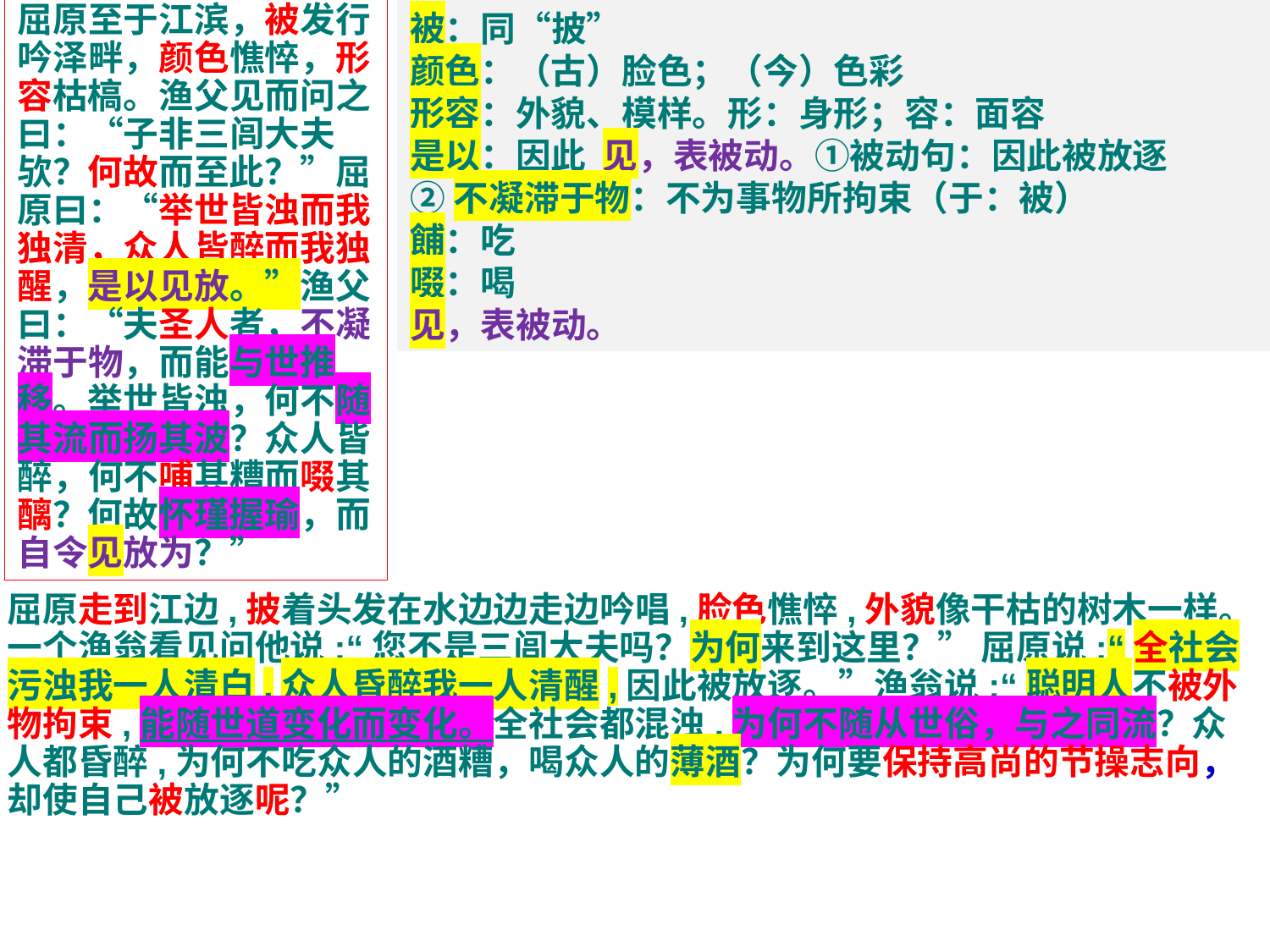

屈原至于江滨，被发行吟泽畔，颜色憔悴，形容枯槁。渔父见而问之曰：“子非三闾大夫欤？何故而至此？”屈原曰：“举世皆浊而我独清，众人皆醉而我独醒，是以见放。”渔父曰：“夫圣人者，不凝滞于物，而能与世推移。举世皆浊，何不随其流而扬其波？众人皆醉，何不哺其糟而啜其醨？何故怀瑾握瑜，而自令见放为？”
被：同“披”
颜色：（古）脸色；（今）色彩
形容：外貌、模样。形：身形；容：面容
是以：因此  见，表被动。①被动句：因此被放逐
②不凝滞于物：不为事物所拘束（于：被）
餔：吃
啜：喝
见，表被动。
屈原走到江边,披着头发在水边边走边吟唱,脸色憔悴,外貌像干枯的树木一样。一个渔翁看见问他说:“您不是三闾大夫吗？为何来到这里？” 屈原说:“全社会污浊我一人清白,众人昏醉我一人清醒,因此被放逐。”渔翁说:“聪明人不被外物拘束,能随世道变化而变化。全社会都混浊,为何不随从世俗，与之同流？众人都昏醉,为何不吃众人的酒糟，喝众人的薄酒？为何要保持高尚的节操志向，却使自己被放逐呢？”